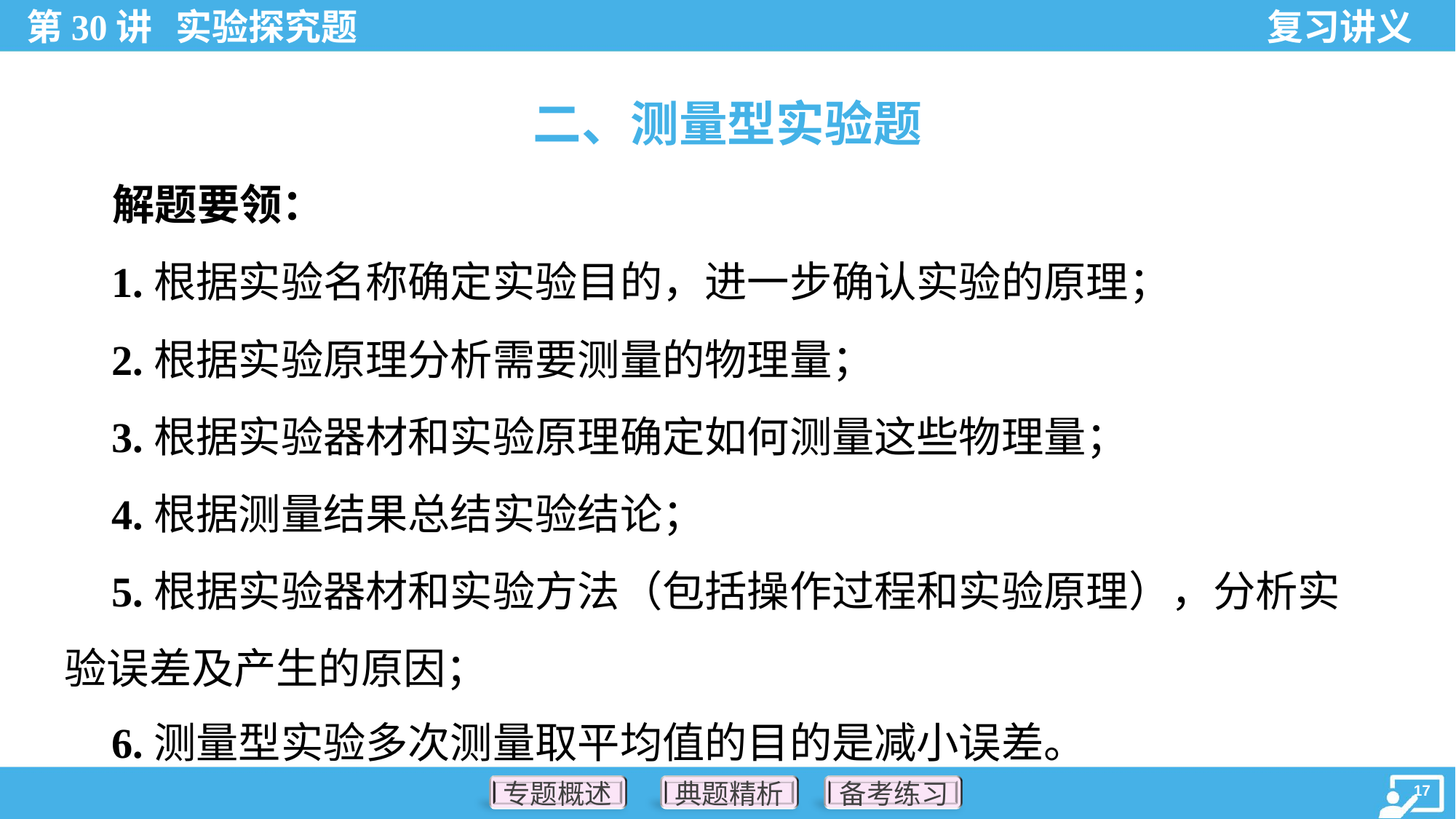

二、测量型实验题
    解题要领：
    1.根据实验名称确定实验目的，进一步确认实验的原理；
    2.根据实验原理分析需要测量的物理量；
    3.根据实验器材和实验原理确定如何测量这些物理量；
    4.根据测量结果总结实验结论；
    5.根据实验器材和实验方法（包括操作过程和实验原理），分析实
验误差及产生的原因；
    6.测量型实验多次测量取平均值的目的是减小误差。